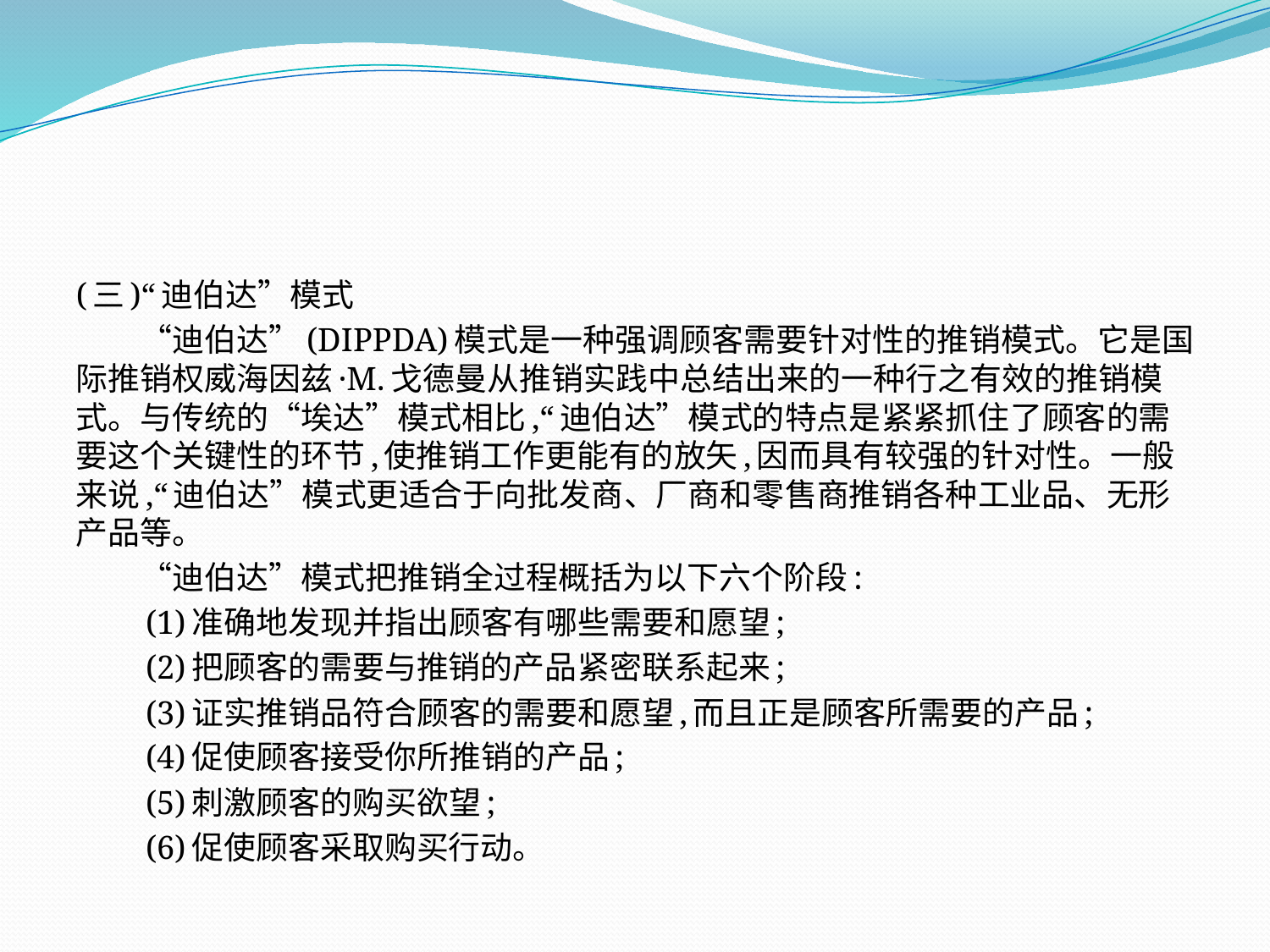

#
(三)“迪伯达”模式
　　“迪伯达”(DIPPDA)模式是一种强调顾客需要针对性的推销模式。它是国际推销权威海因兹·M.戈德曼从推销实践中总结出来的一种行之有效的推销模式。与传统的“埃达”模式相比,“迪伯达”模式的特点是紧紧抓住了顾客的需要这个关键性的环节,使推销工作更能有的放矢,因而具有较强的针对性。一般来说,“迪伯达”模式更适合于向批发商、厂商和零售商推销各种工业品、无形产品等。
　　“迪伯达”模式把推销全过程概括为以下六个阶段:
　　(1)准确地发现并指出顾客有哪些需要和愿望;
　　(2)把顾客的需要与推销的产品紧密联系起来;
　　(3)证实推销品符合顾客的需要和愿望,而且正是顾客所需要的产品;
　　(4)促使顾客接受你所推销的产品;
　　(5)刺激顾客的购买欲望;
　　(6)促使顾客采取购买行动。